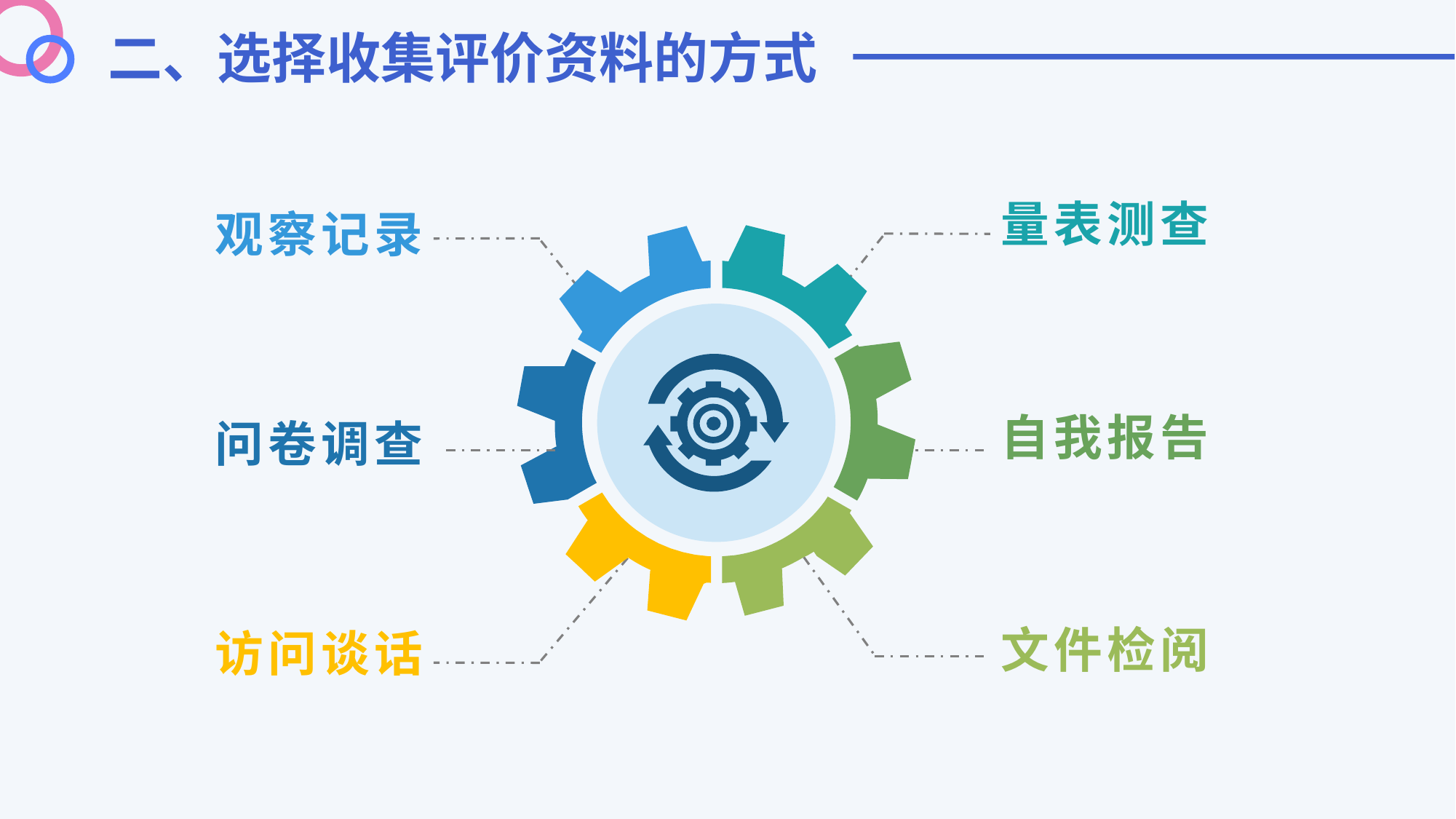

二、选择收集评价资料的方式

量表测查
观察记录

自我报告
问卷调查

文件检阅
访问谈话